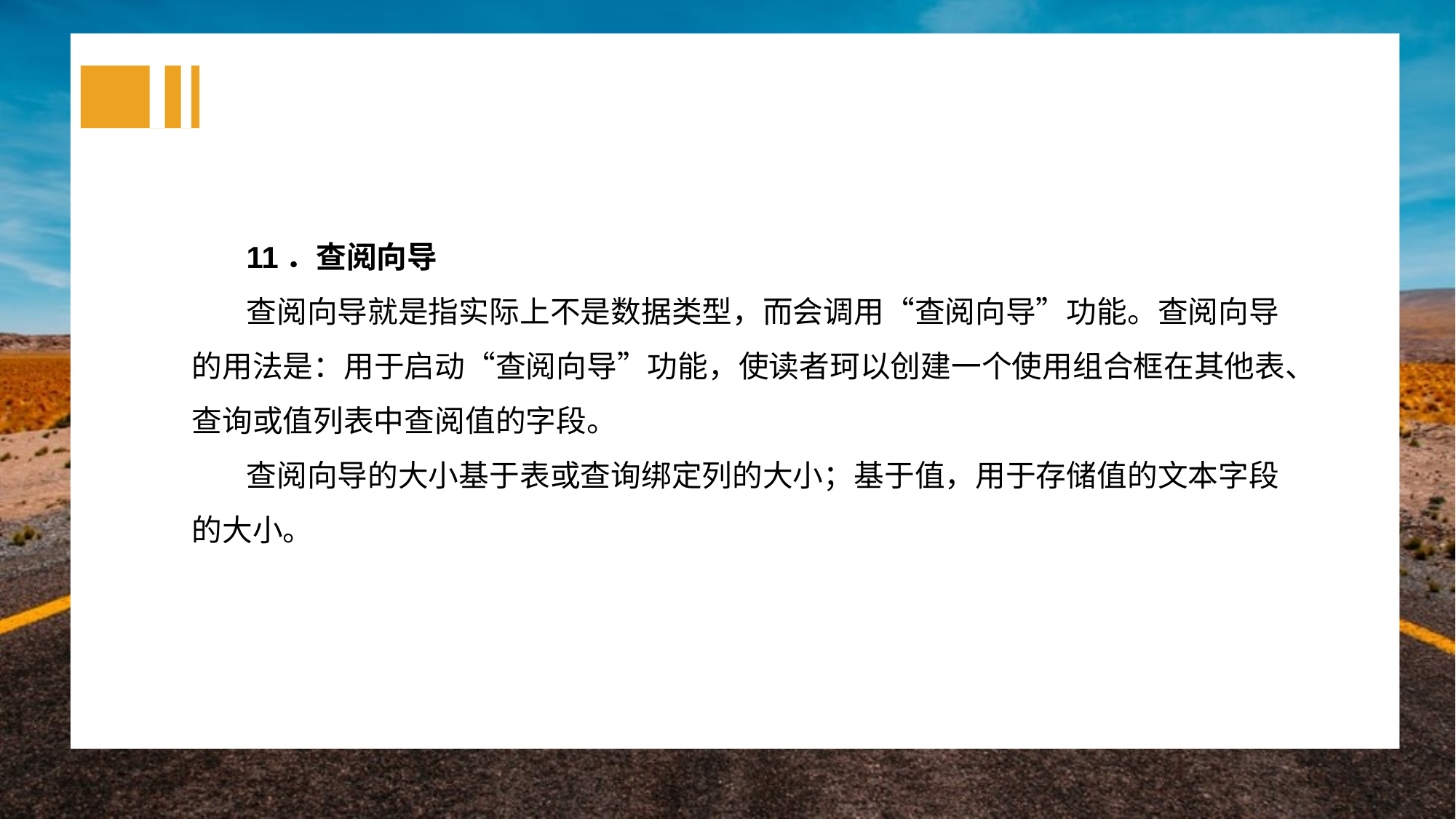

11．查阅向导
查阅向导就是指实际上不是数据类型，而会调用“查阅向导”功能。查阅向导的用法是：用于启动“查阅向导”功能，使读者珂以创建一个使用组合框在其他表、查询或值列表中查阅值的字段。
查阅向导的大小基于表或查询绑定列的大小；基于值，用于存储值的文本字段的大小。